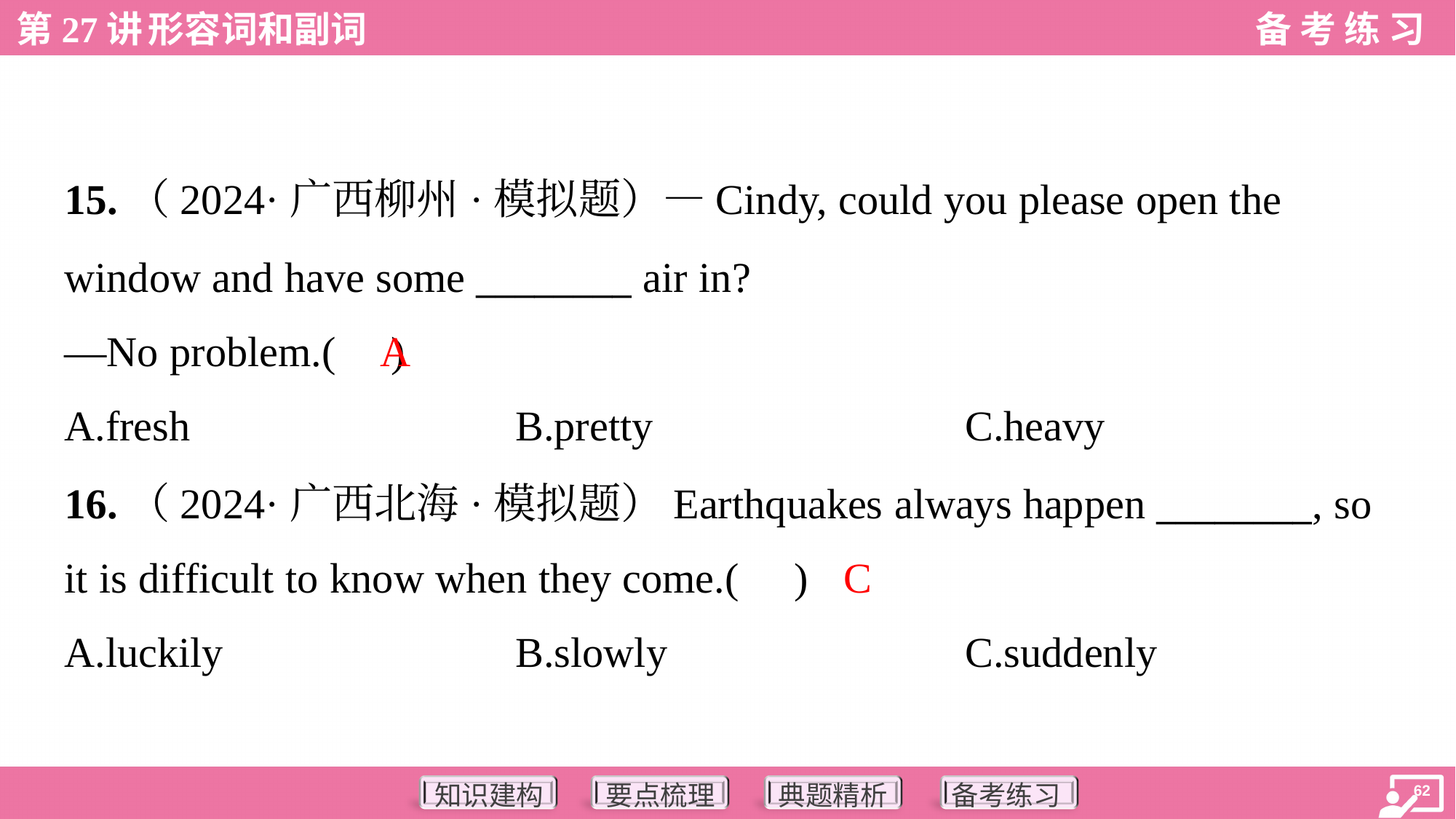

15.（2024·广西柳州·模拟题）—Cindy, could you please open the
window and have some ________ air in?
—No problem.(     )
A
A.fresh	B.pretty	C.heavy
16.（2024·广西北海·模拟题）Earthquakes always happen ________, so
it is difficult to know when they come.(     )
C
A.luckily	B.slowly	C.suddenly